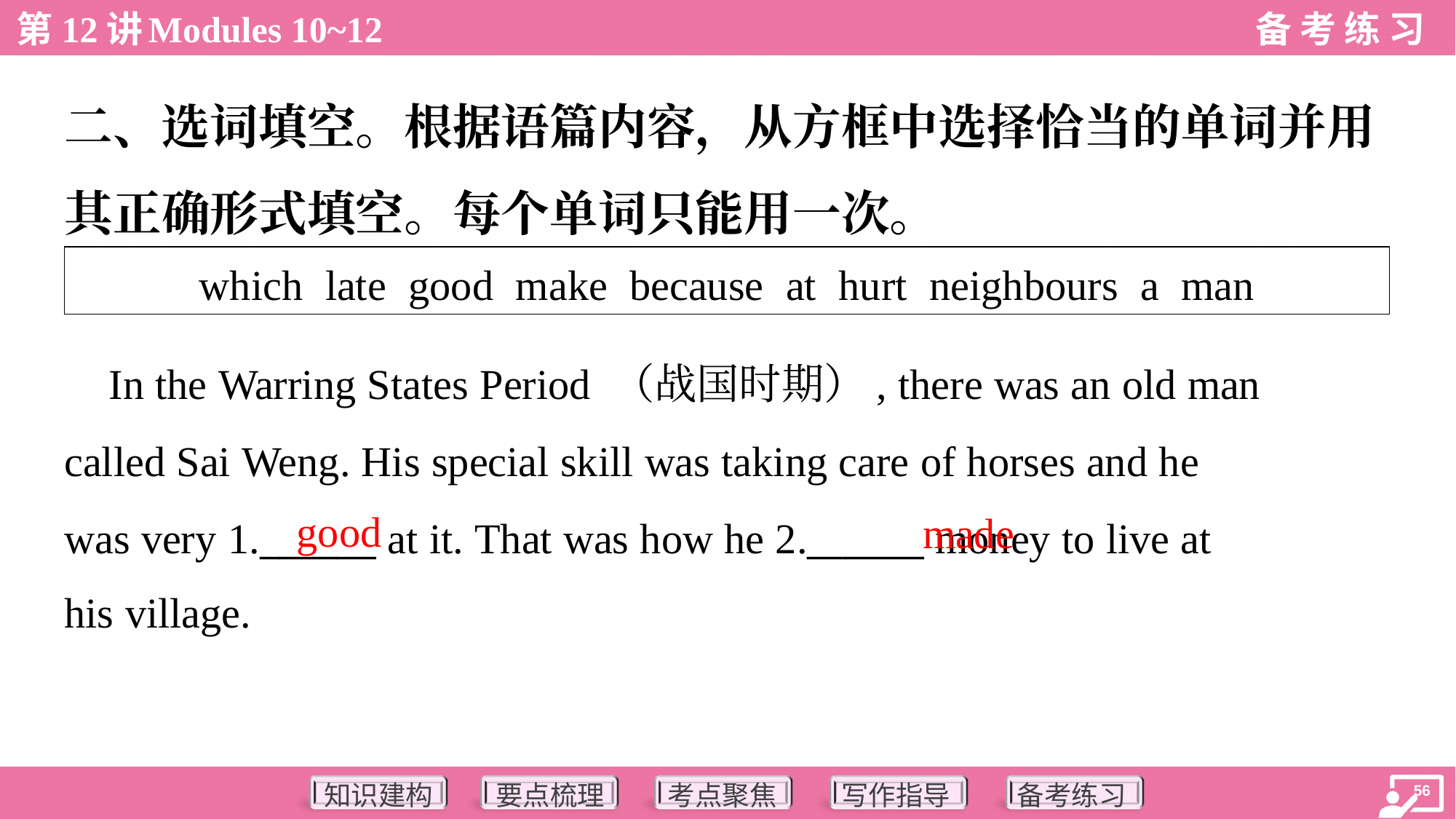

二、选词填空。根据语篇内容，从方框中选择恰当的单词并用
其正确形式填空。每个单词只能用一次。
| which late good make because at hurt neighbours a man |
| --- |
    In the Warring States Period （战国时期）, there was an old man
called Sai Weng. His special skill was taking care of horses and he
was very 1.______ at it. That was how he 2.______ money to live at
his village.
good
made